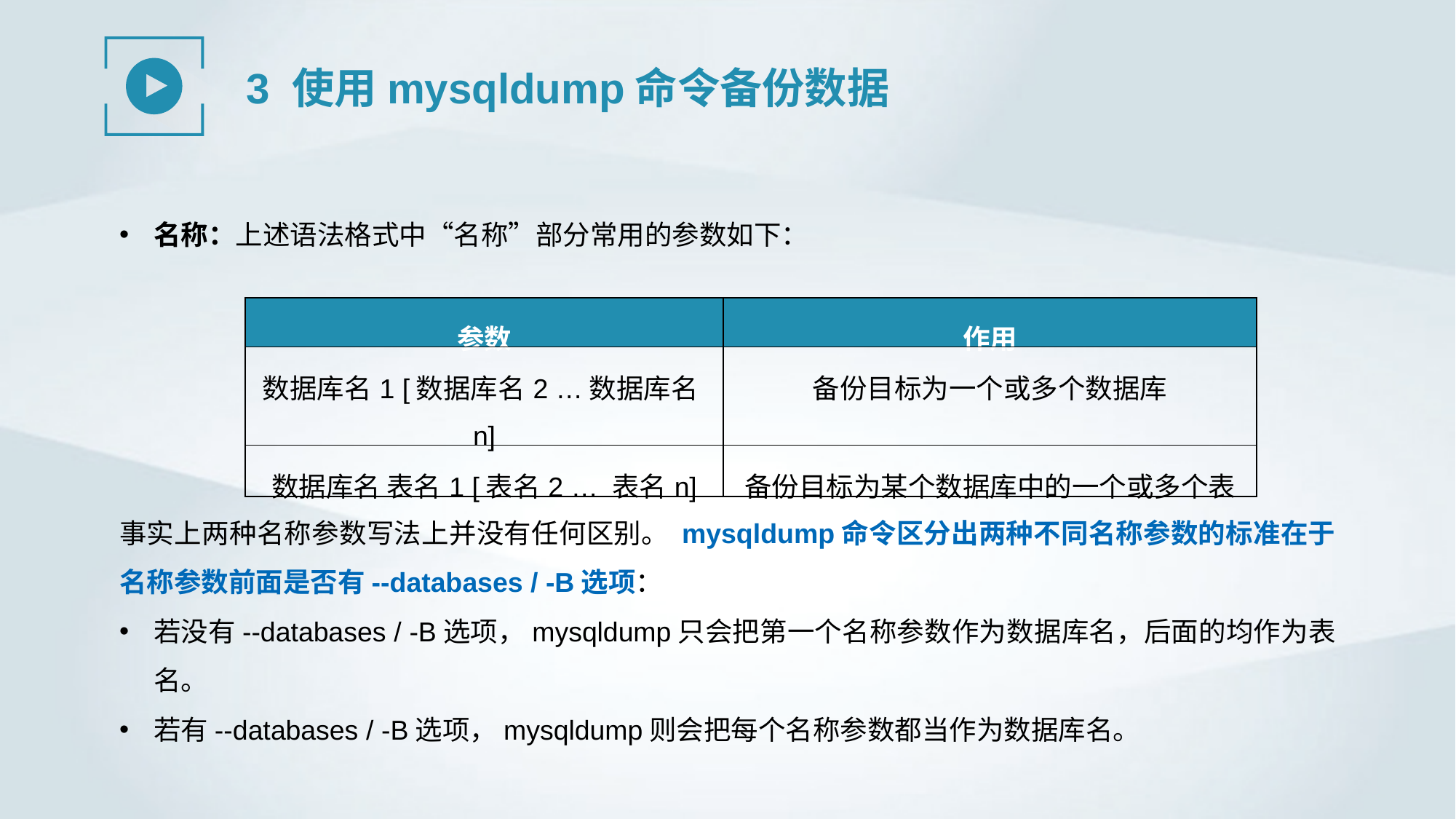

3 使用mysqldump命令备份数据
名称：上述语法格式中“名称”部分常用的参数如下：
| 参数 | 作用 |
| --- | --- |
| 数据库名1 [数据库名2 …数据库名n] | 备份目标为一个或多个数据库 |
| 数据库名 表名1 [表名2 … 表名n] | 备份目标为某个数据库中的一个或多个表 |
事实上两种名称参数写法上并没有任何区别。 mysqldump命令区分出两种不同名称参数的标准在于名称参数前面是否有--databases / -B选项：
若没有--databases / -B选项，mysqldump只会把第一个名称参数作为数据库名，后面的均作为表名。
若有--databases / -B选项，mysqldump则会把每个名称参数都当作为数据库名。